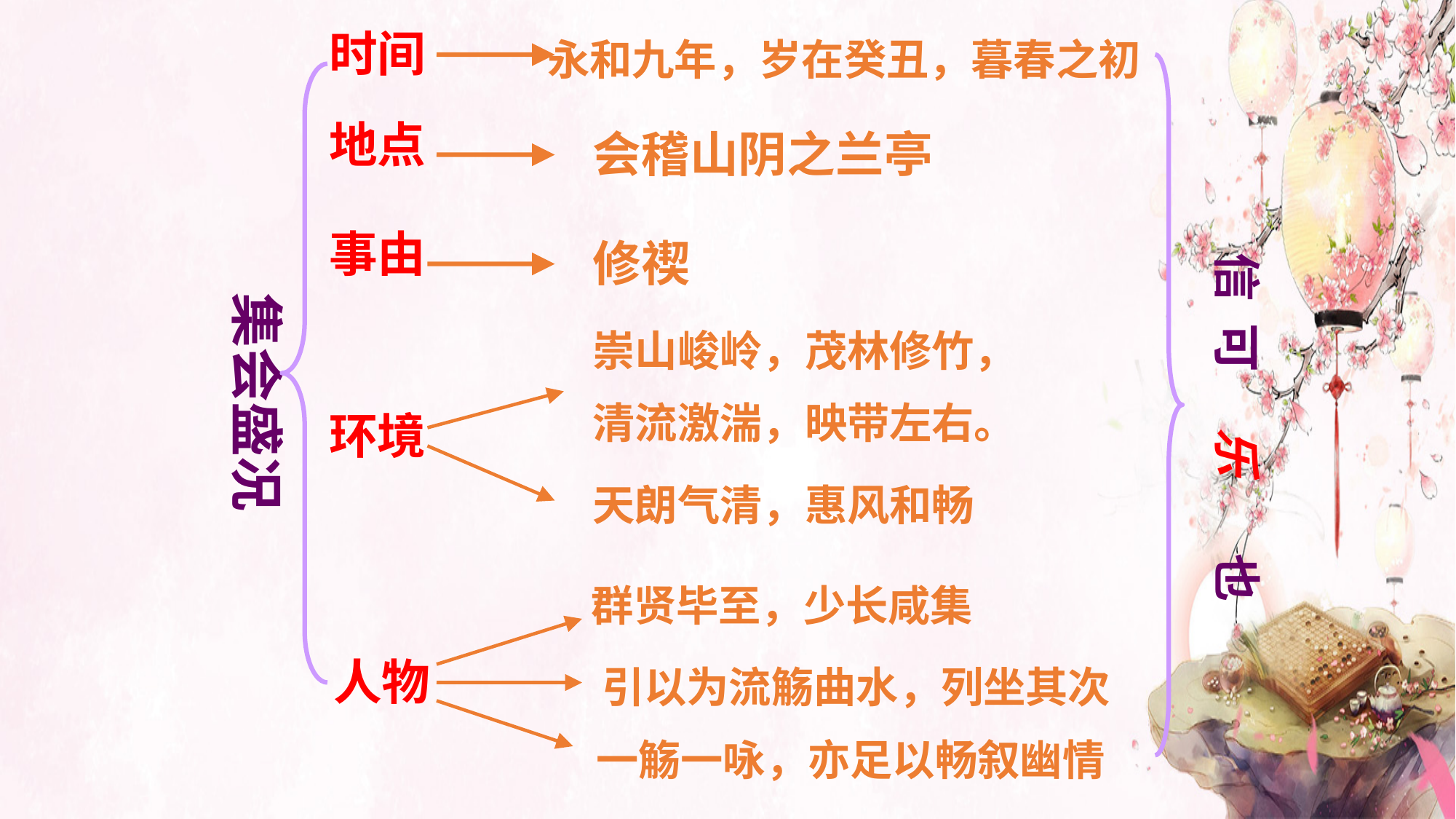

时间
永和九年，岁在癸丑，暮春之初

地点
会稽山阴之兰亭

事由
修禊
信  可     乐       也

集会盛况
崇山峻岭，茂林修竹，
清流激湍，映带左右。

环境

天朗气清，惠风和畅
群贤毕至，少长咸集

人物

引以为流觞曲水，列坐其次

一觞一咏，亦足以畅叙幽情